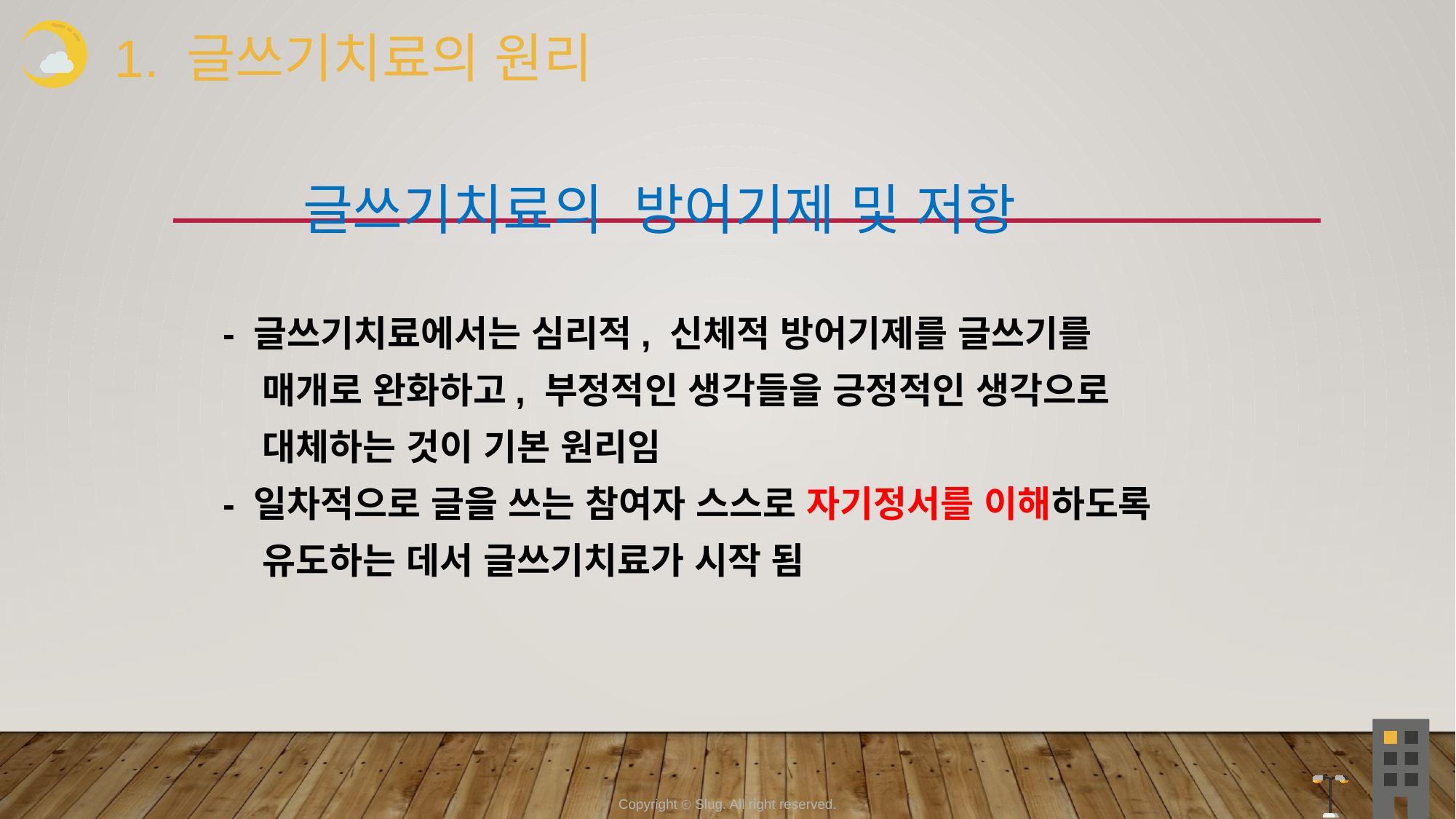

1. 글쓰기치료의 원리

        글쓰기치료의  방어기제 및 저항

   - 글쓰기치료에서는 심리적, 신체적 방어기제를 글쓰기를
      매개로 완화하고, 부정적인 생각들을 긍정적인 생각으로
      대체하는 것이 기본 원리임
   - 일차적으로 글을 쓰는 참여자 스스로 자기정서를 이해하도록
      유도하는 데서 글쓰기치료가 시작 됨

Copyright ⓒ Slug. All right reserved.